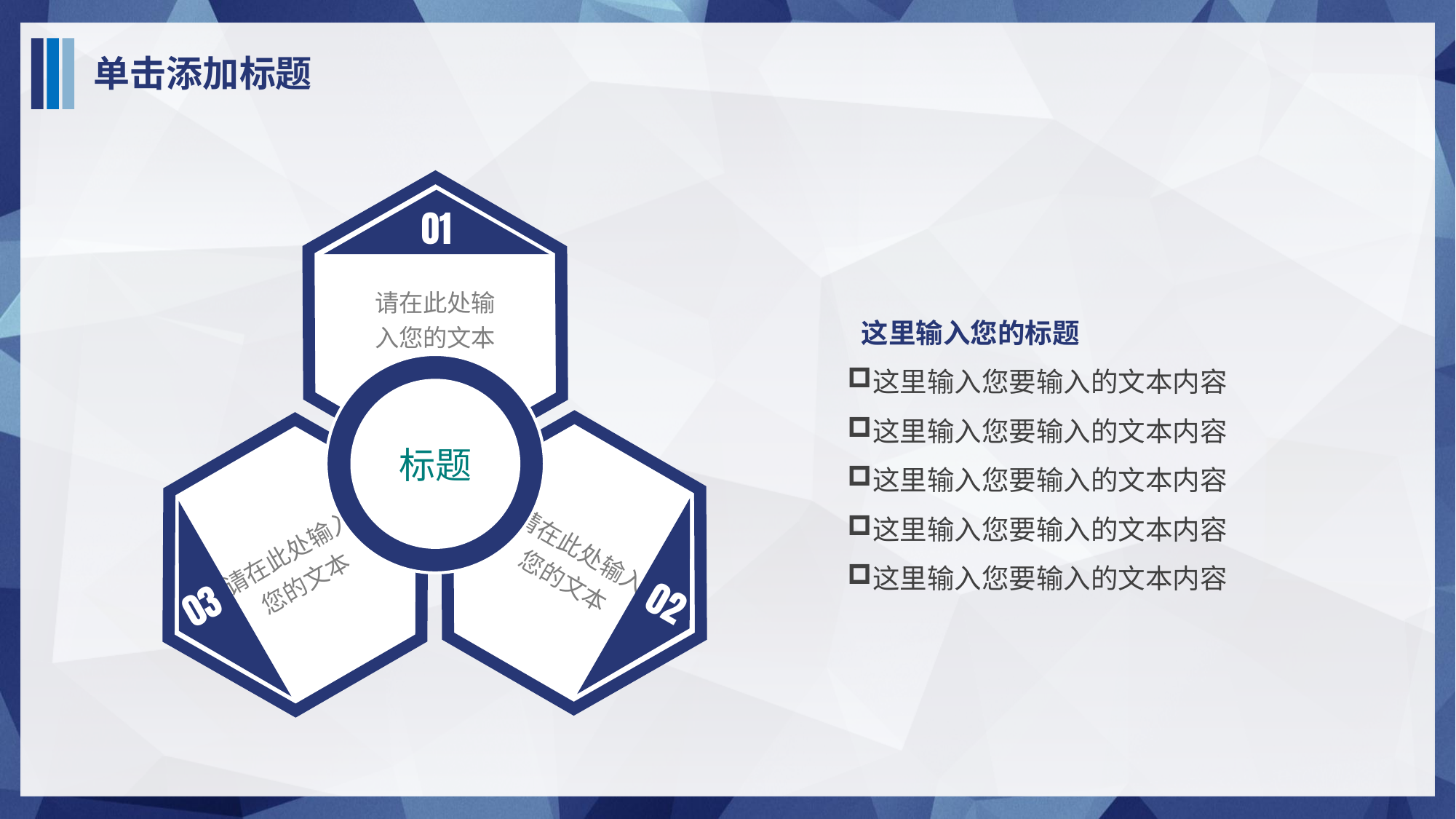

单击添加标题
请在此处输
入您的文本
01
这里输入您的标题
这里输入您要输入的文本内容
这里输入您要输入的文本内容
这里输入您要输入的文本内容
这里输入您要输入的文本内容
这里输入您要输入的文本内容

标题
请在此处输入您的文本
请在此处输入您的文本
02
03